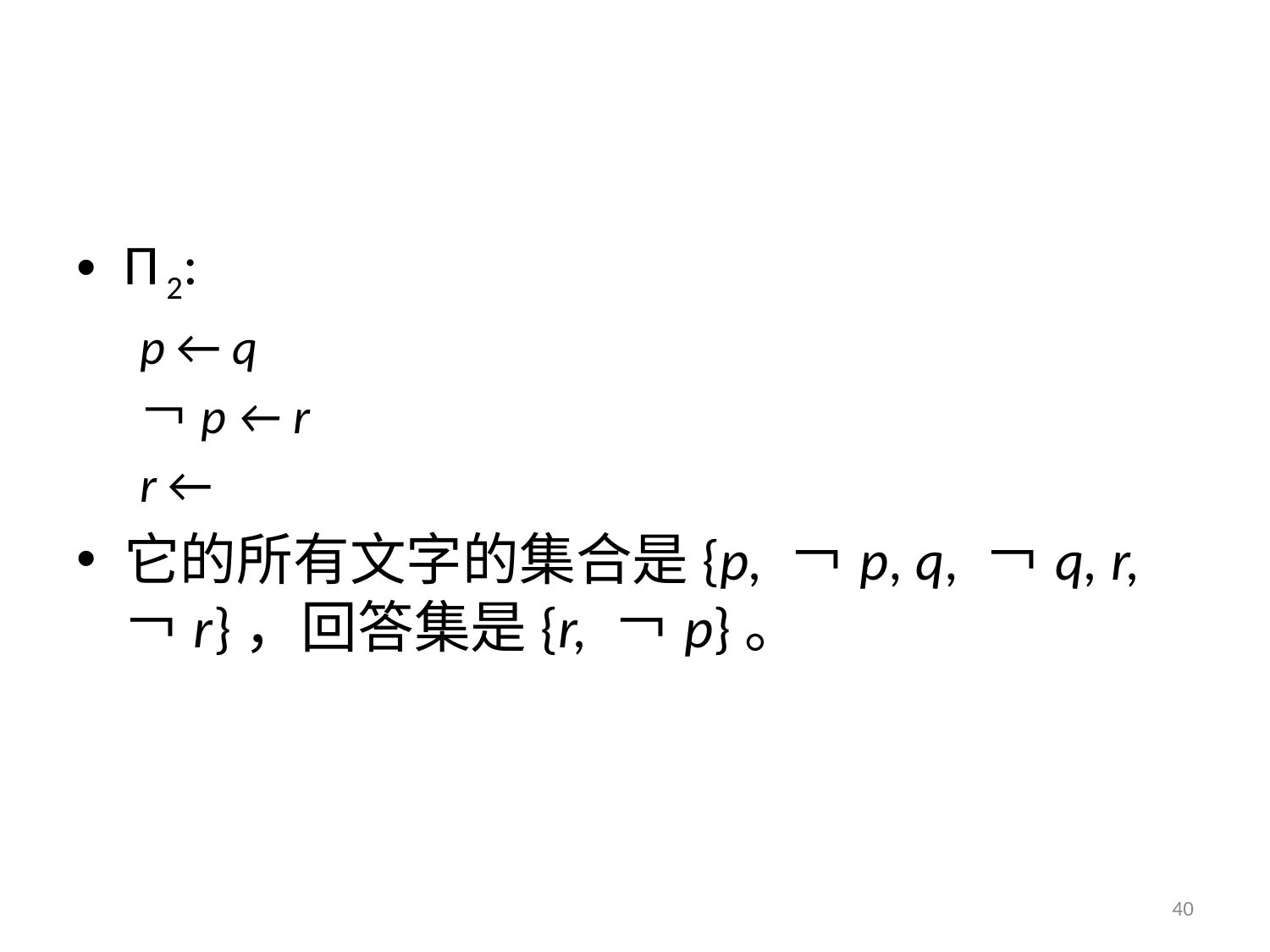

Π 2:
p ← q
￢p ← r
r ←
它的所有文字的集合是{p, ￢p, q, ￢q, r, ￢r}，回答集是{r, ￢p}。
40